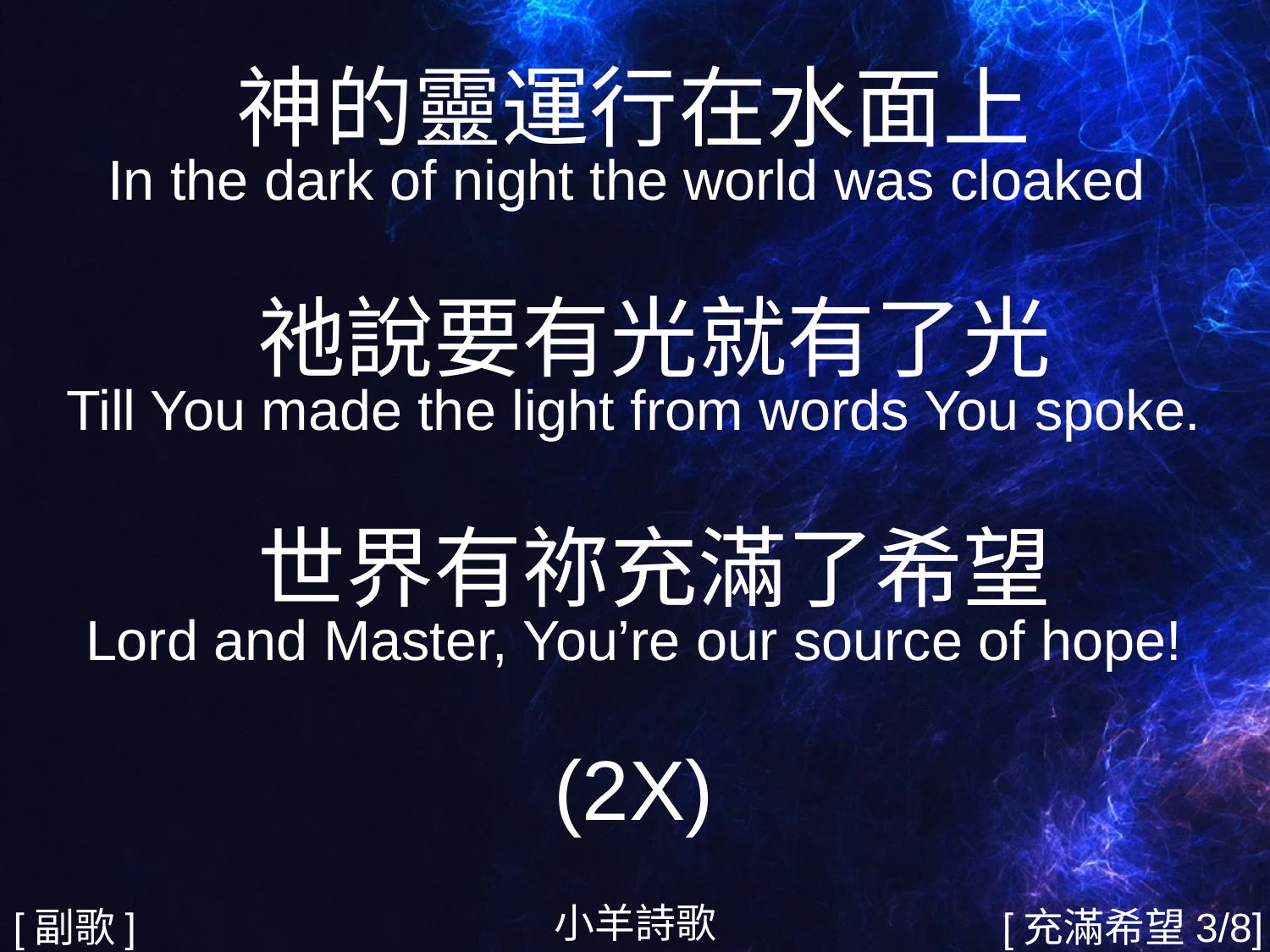

神的靈運行在水面上
In the dark of night the world was cloaked

 祂說要有光就有了光
Till You made the light from words You spoke.

 世界有祢充滿了希望
Lord and Master, You’re our source of hope!

(2X)

#

小羊詩歌
[副歌]
[充滿希望3/8]